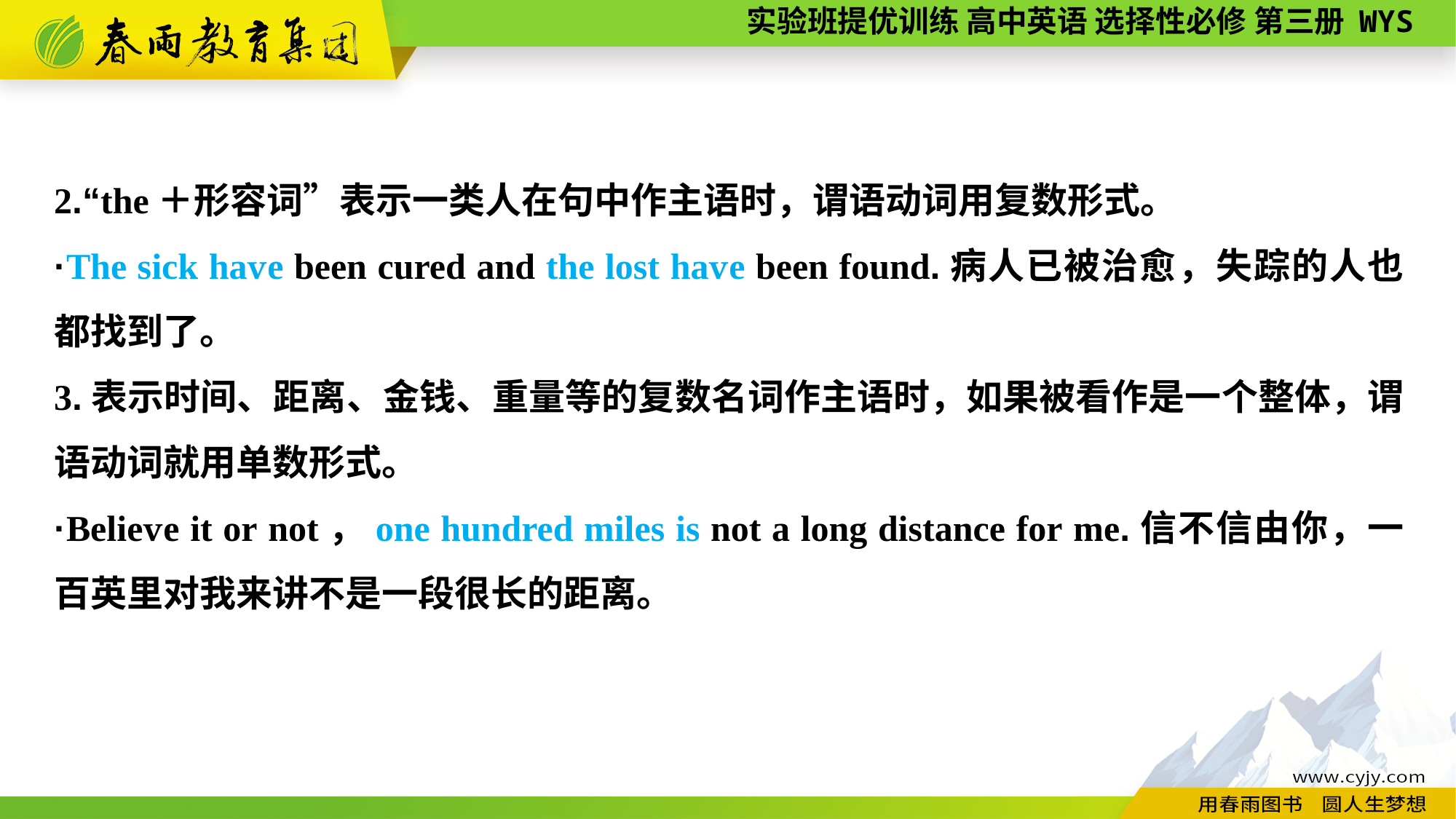

2.“the＋形容词”表示一类人在句中作主语时，谓语动词用复数形式。
·The sick have been cured and the lost have been found.病人已被治愈，失踪的人也都找到了。
3.表示时间、距离、金钱、重量等的复数名词作主语时，如果被看作是一个整体，谓语动词就用单数形式。
·Believe it or not，one hundred miles is not a long distance for me.信不信由你，一百英里对我来讲不是一段很长的距离。